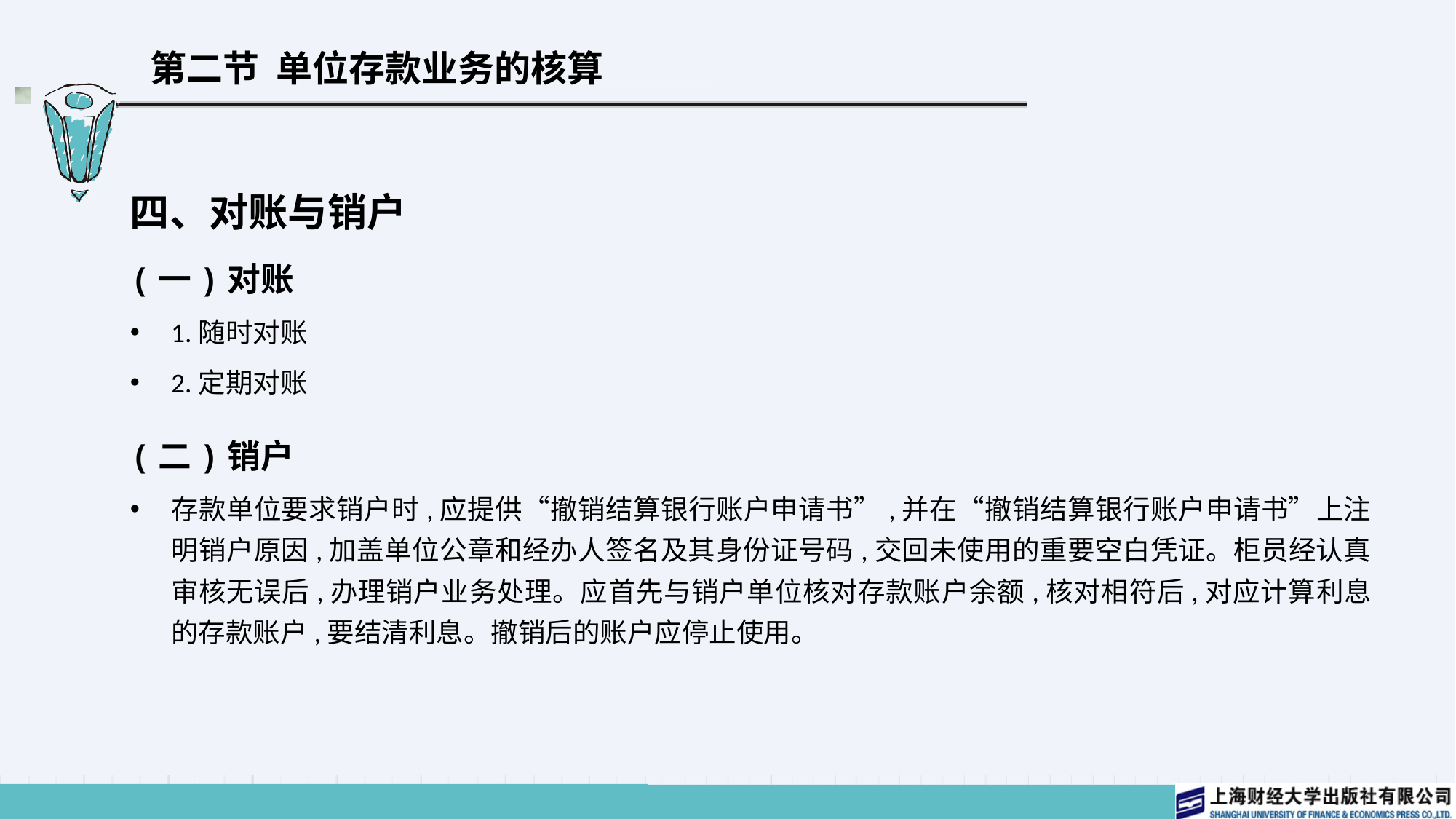

# 第二节  单位存款业务的核算
四、对账与销户
(一)对账
1.随时对账
2.定期对账
(二)销户
存款单位要求销户时,应提供“撤销结算银行账户申请书”,并在“撤销结算银行账户申请书”上注明销户原因,加盖单位公章和经办人签名及其身份证号码,交回未使用的重要空白凭证。柜员经认真审核无误后,办理销户业务处理。应首先与销户单位核对存款账户余额,核对相符后,对应计算利息的存款账户,要结清利息。撤销后的账户应停止使用。